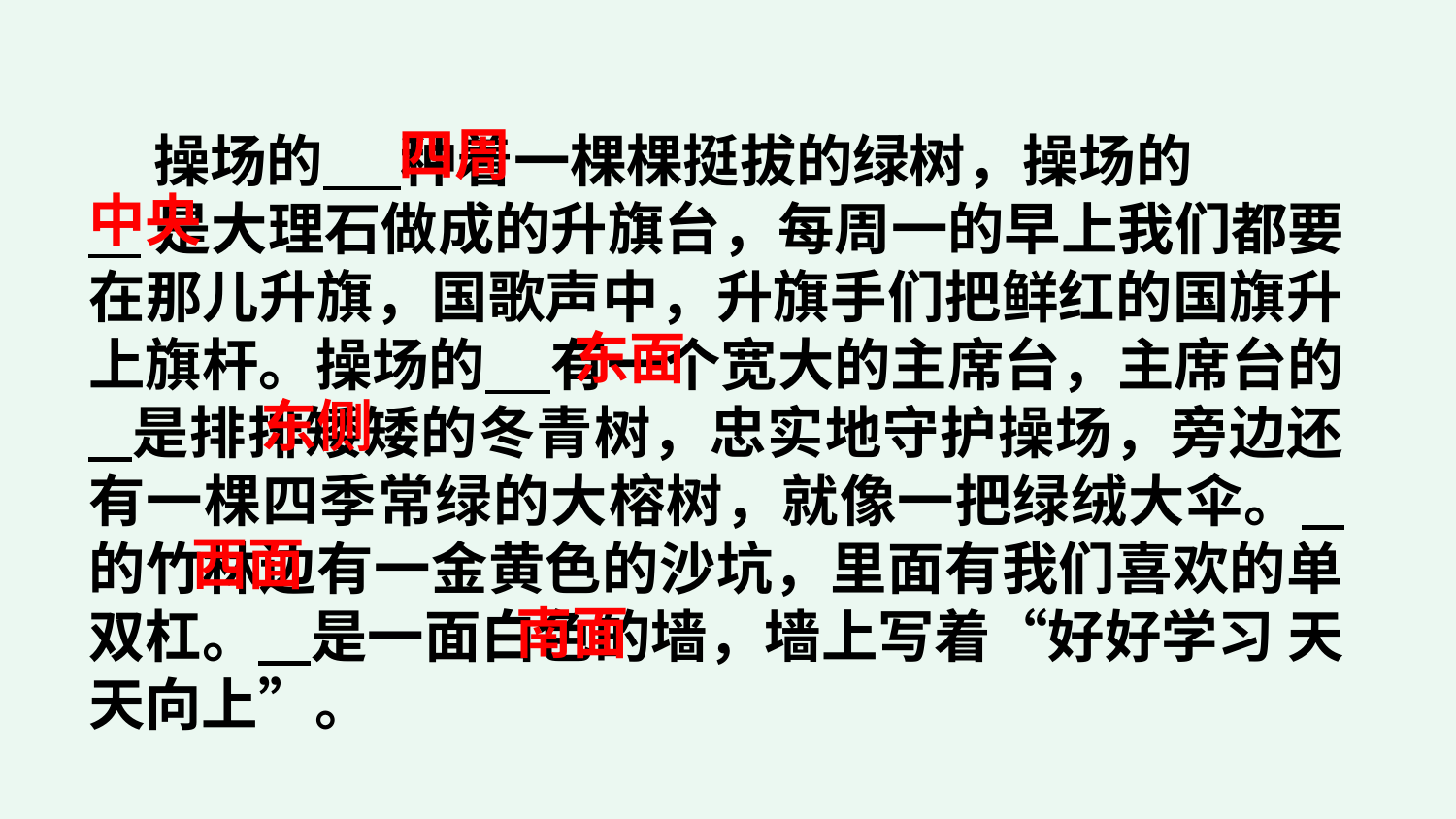

四周
    操场的      种着一棵棵挺拔的绿树，操场的
    是大理石做成的升旗台，每周一的早上我们都要在那儿升旗，国歌声中，升旗手们把鲜红的国旗升上旗杆。操场的     有一个宽大的主席台，主席台的    是排排矮矮的冬青树，忠实地守护操场，旁边还有一棵四季常绿的大榕树，就像一把绿绒大伞。    的竹林边有一金黄色的沙坑，里面有我们喜欢的单双杠。    是一面白色的墙，墙上写着“好好学习 天天向上”。
中央
东面
东侧
西面
南面